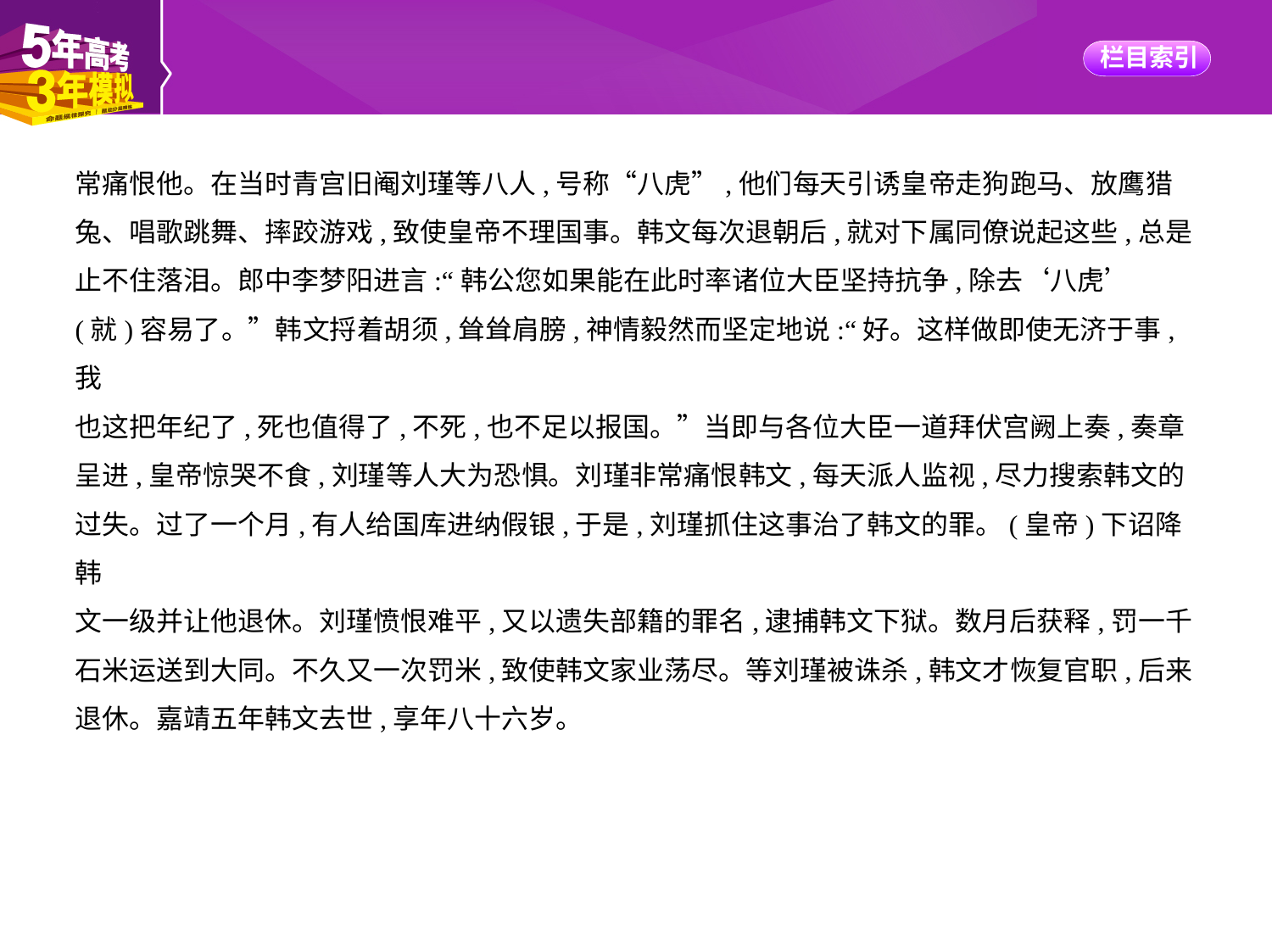

常痛恨他。在当时青宫旧阉刘瑾等八人,号称“八虎”,他们每天引诱皇帝走狗跑马、放鹰猎
兔、唱歌跳舞、摔跤游戏,致使皇帝不理国事。韩文每次退朝后,就对下属同僚说起这些,总是
止不住落泪。郎中李梦阳进言:“韩公您如果能在此时率诸位大臣坚持抗争,除去‘八虎’
(就)容易了。”韩文捋着胡须,耸耸肩膀,神情毅然而坚定地说:“好。这样做即使无济于事,我
也这把年纪了,死也值得了,不死,也不足以报国。”当即与各位大臣一道拜伏宫阙上奏,奏章
呈进,皇帝惊哭不食,刘瑾等人大为恐惧。刘瑾非常痛恨韩文,每天派人监视,尽力搜索韩文的
过失。过了一个月,有人给国库进纳假银,于是,刘瑾抓住这事治了韩文的罪。(皇帝)下诏降韩
文一级并让他退休。刘瑾愤恨难平,又以遗失部籍的罪名,逮捕韩文下狱。数月后获释,罚一千
石米运送到大同。不久又一次罚米,致使韩文家业荡尽。等刘瑾被诛杀,韩文才恢复官职,后来
退休。嘉靖五年韩文去世,享年八十六岁。